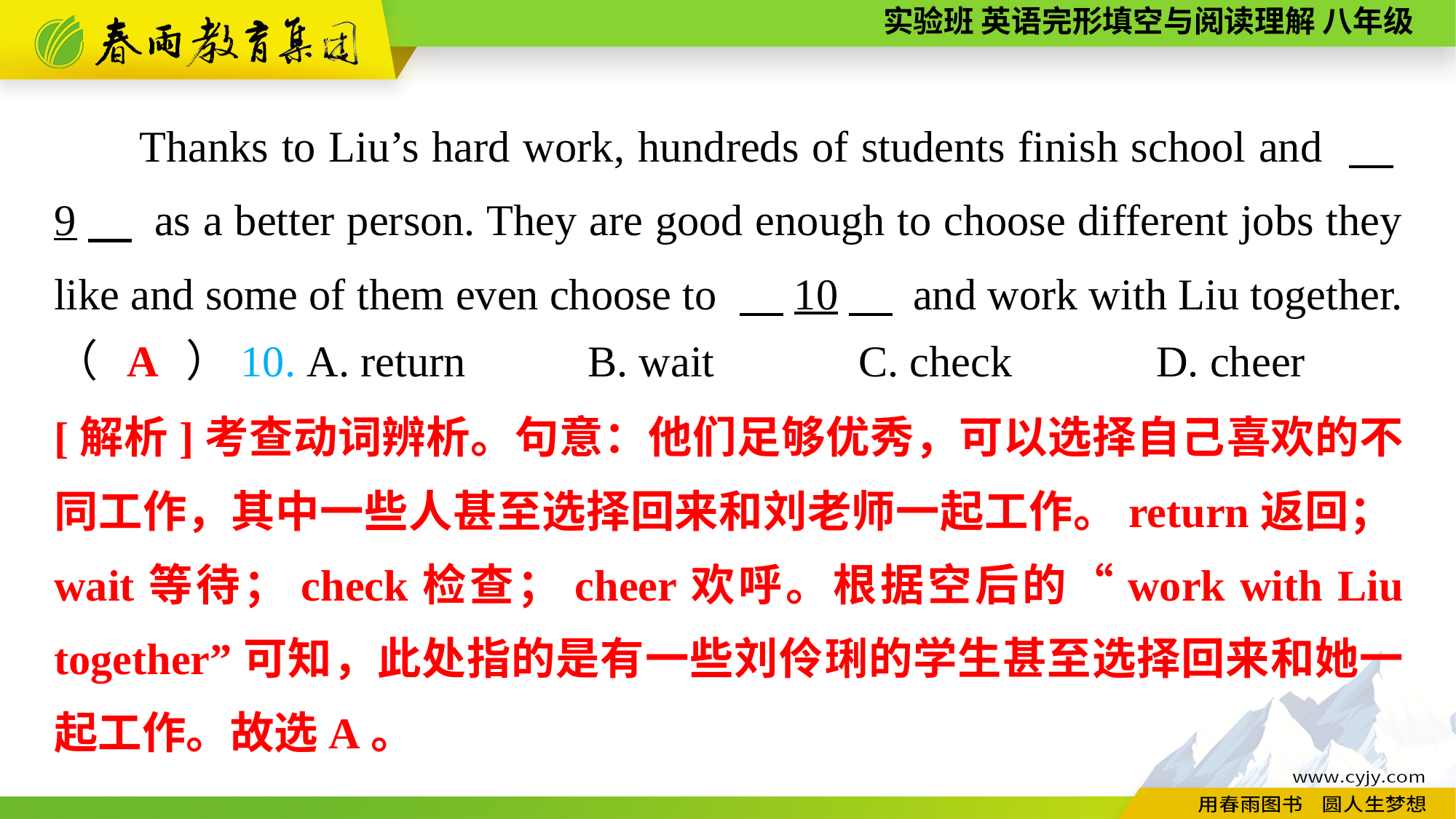

Thanks to Liu’s hard work, hundreds of students finish school and 　9　 as a better person. They are good enough to choose different jobs they like and some of them even choose to 　10　 and work with Liu together.
A
（　　）10. A. return           B. wait             C. check             D. cheer
[解析]考查动词辨析。句意：他们足够优秀，可以选择自己喜欢的不同工作，其中一些人甚至选择回来和刘老师一起工作。return返回；wait等待；check检查；cheer欢呼。根据空后的“work with Liu together”可知，此处指的是有一些刘伶琍的学生甚至选择回来和她一起工作。故选A。